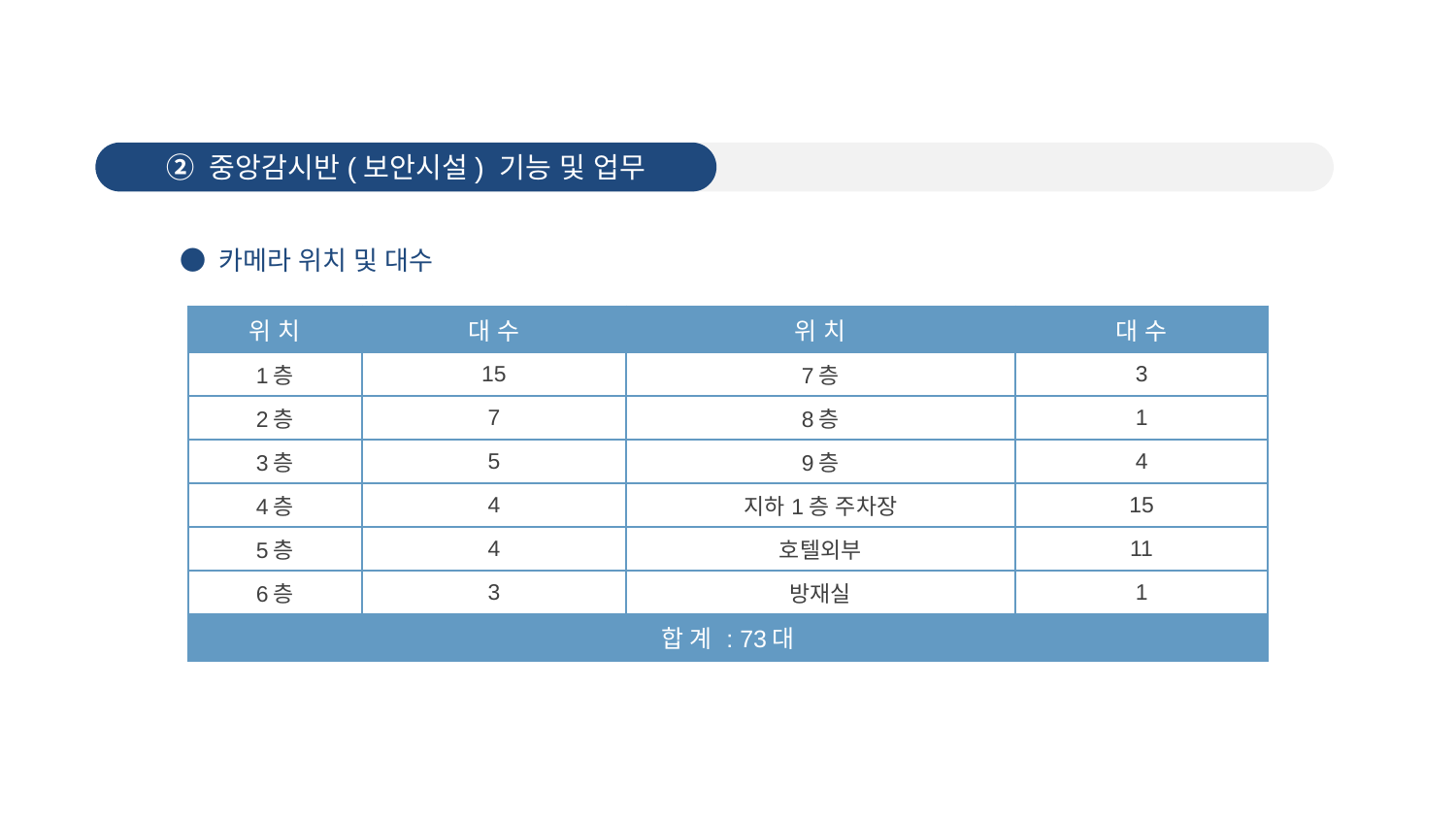

② 중앙감시반(보안시설) 기능 및 업무

● 카메라 위치 및 대수
| 위 치 | 대 수 | 위 치 | 대 수 |
| --- | --- | --- | --- |
| 1층 | 15 | 7층 | 3 |
| 2층 | 7 | 8층 | 1 |
| 3층 | 5 | 9층 | 4 |
| 4층 | 4 | 지하1층 주차장 | 15 |
| 5층 | 4 | 호텔외부 | 11 |
| 6층 | 3 | 방재실 | 1 |
| 합 계 : 73대 |  |  |  |